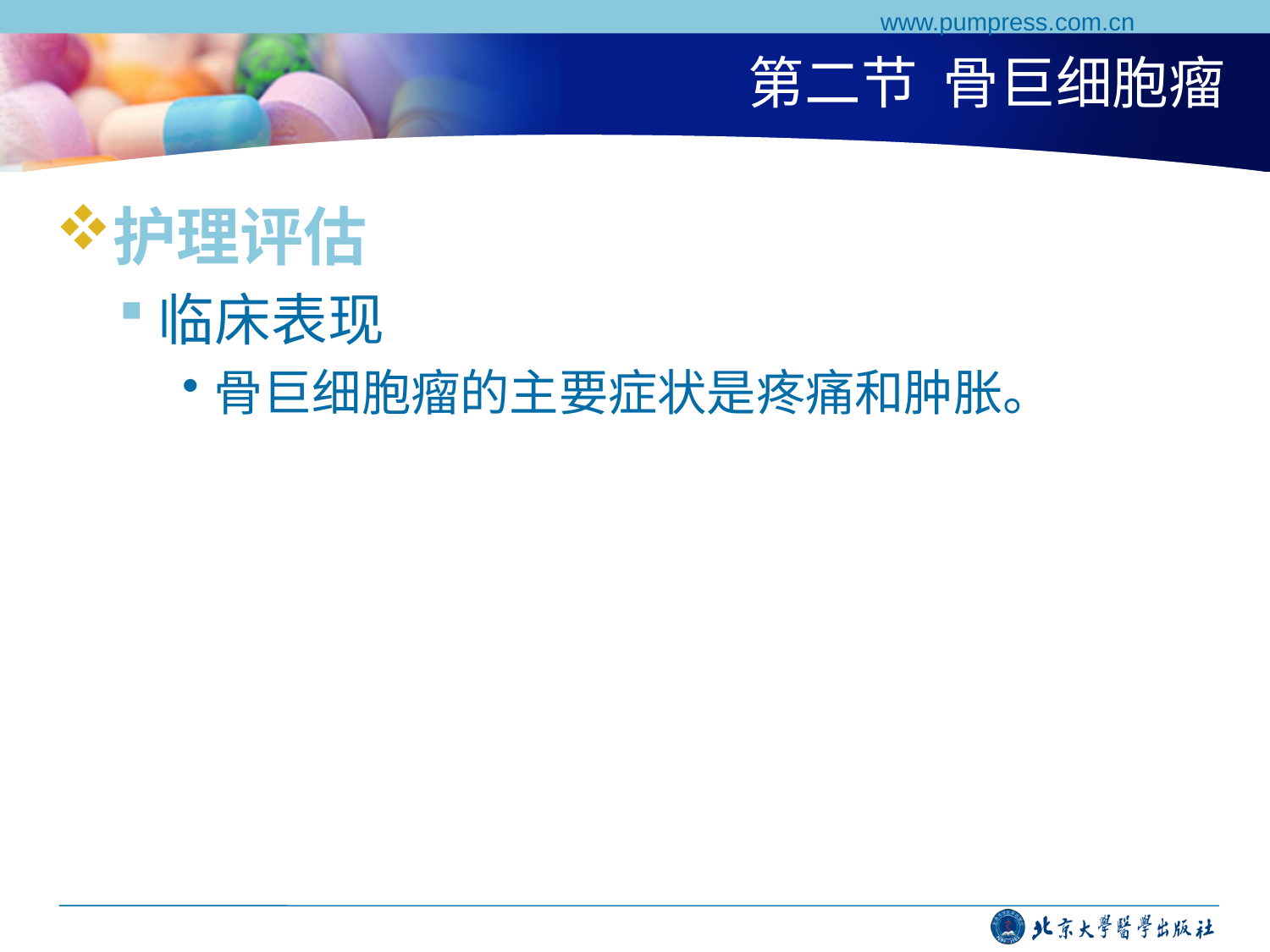

www.pumpress.com.cn
# 第二节  骨巨细胞瘤
护理评估
临床表现
骨巨细胞瘤的主要症状是疼痛和肿胀。